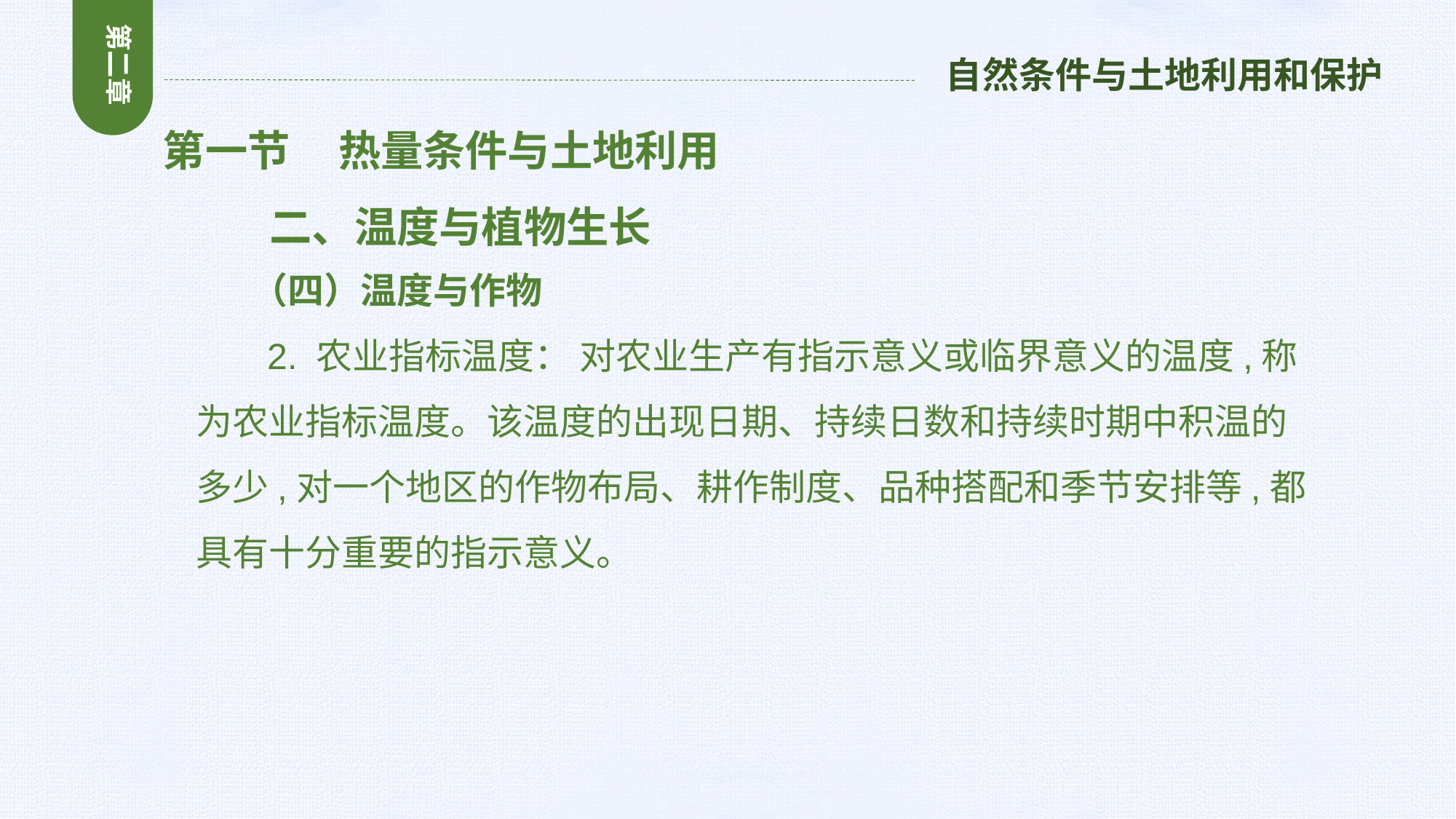

第二章
自然条件与土地利用和保护
第一节     热量条件与土地利用
          二、温度与植物生长
       （四）温度与作物
       2. 农业指标温度： 对农业生产有指示意义或临界意义的温度,称为农业指标温度。该温度的出现日期、持续日数和持续时期中积温的多少,对一个地区的作物布局、耕作制度、品种搭配和季节安排等,都具有十分重要的指示意义。